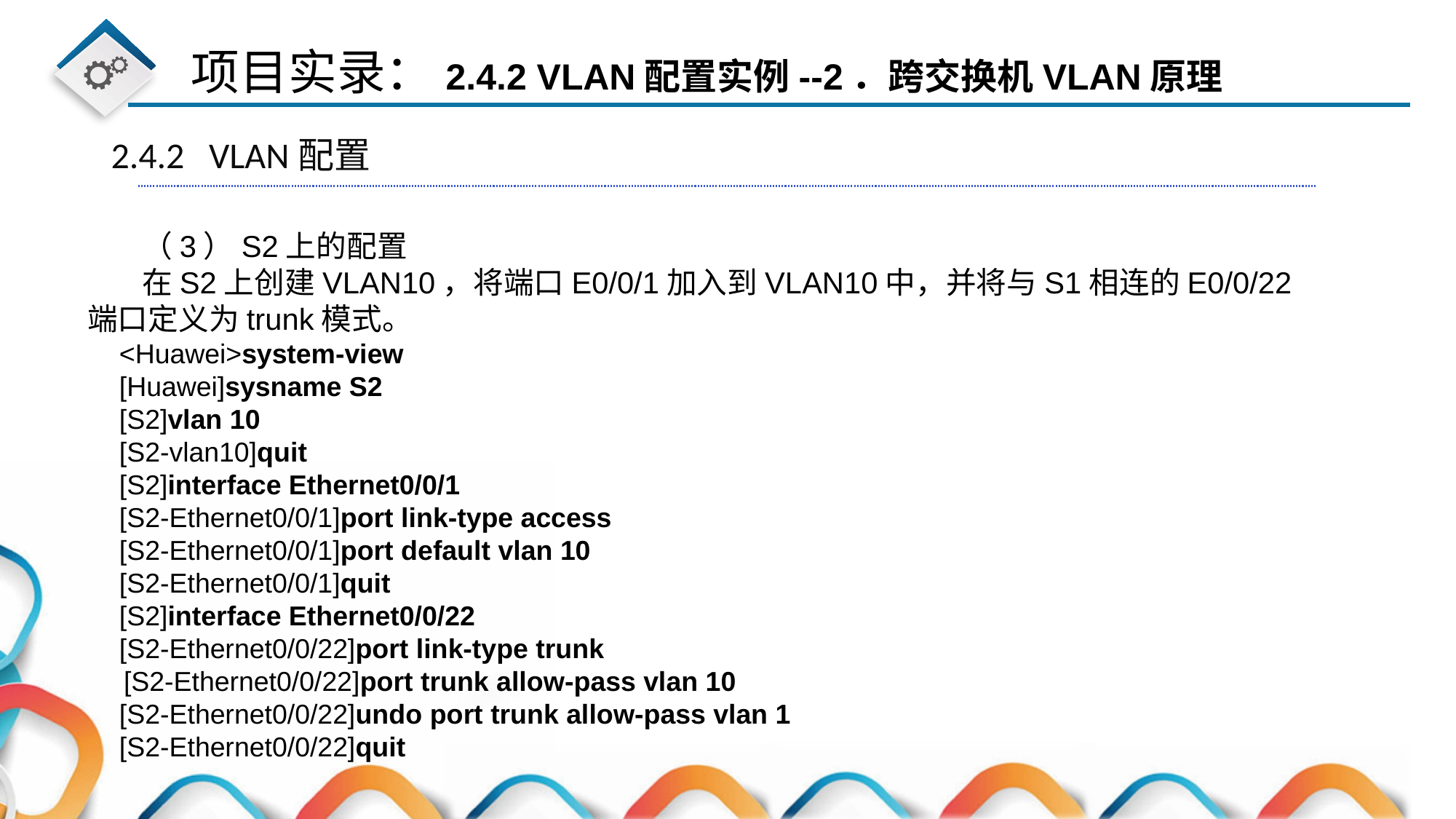

2.4.2   VLAN配置

（3）S2上的配置
在S2上创建VLAN10，将端口E0/0/1加入到VLAN10中，并将与S1相连的E0/0/22端口定义为trunk模式。
<Huawei>system-view
[Huawei]sysname S2
[S2]vlan 10
[S2-vlan10]quit
[S2]interface Ethernet0/0/1
[S2-Ethernet0/0/1]port link-type access
[S2-Ethernet0/0/1]port default vlan 10
[S2-Ethernet0/0/1]quit
[S2]interface Ethernet0/0/22
[S2-Ethernet0/0/22]port link-type trunk
[S2-Ethernet0/0/22]port trunk allow-pass vlan 10
[S2-Ethernet0/0/22]undo port trunk allow-pass vlan 1
[S2-Ethernet0/0/22]quit